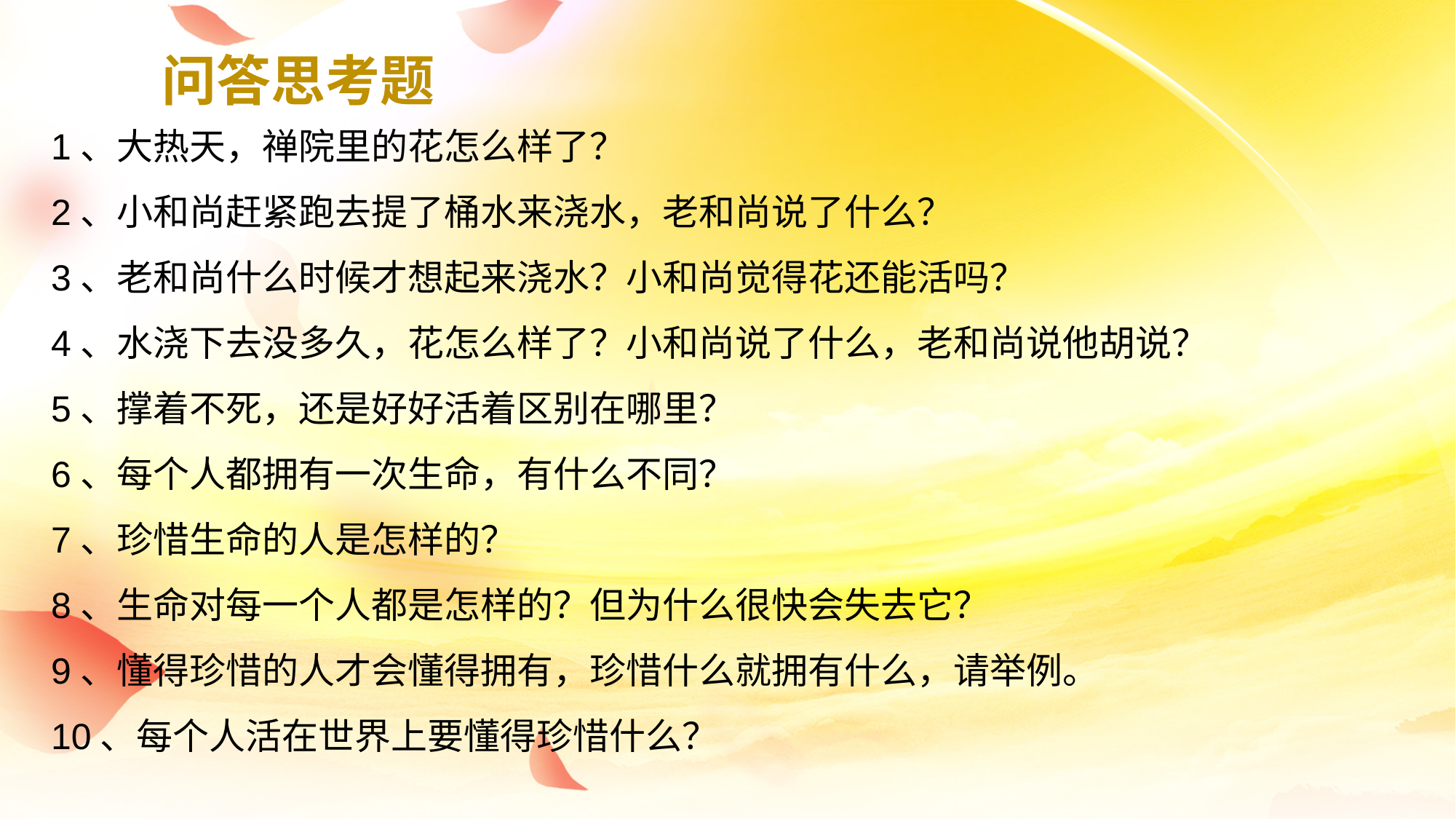

问答思考题
1、大热天，禅院里的花怎么样了？
2、小和尚赶紧跑去提了桶水来浇水，老和尚说了什么？
3、老和尚什么时候才想起来浇水？小和尚觉得花还能活吗？
4、水浇下去没多久，花怎么样了？小和尚说了什么，老和尚说他胡说？
5、撑着不死，还是好好活着区别在哪里？
6、每个人都拥有一次生命，有什么不同？
7、珍惜生命的人是怎样的？
8、生命对每一个人都是怎样的？但为什么很快会失去它？
9、懂得珍惜的人才会懂得拥有，珍惜什么就拥有什么，请举例。
10、每个人活在世界上要懂得珍惜什么？